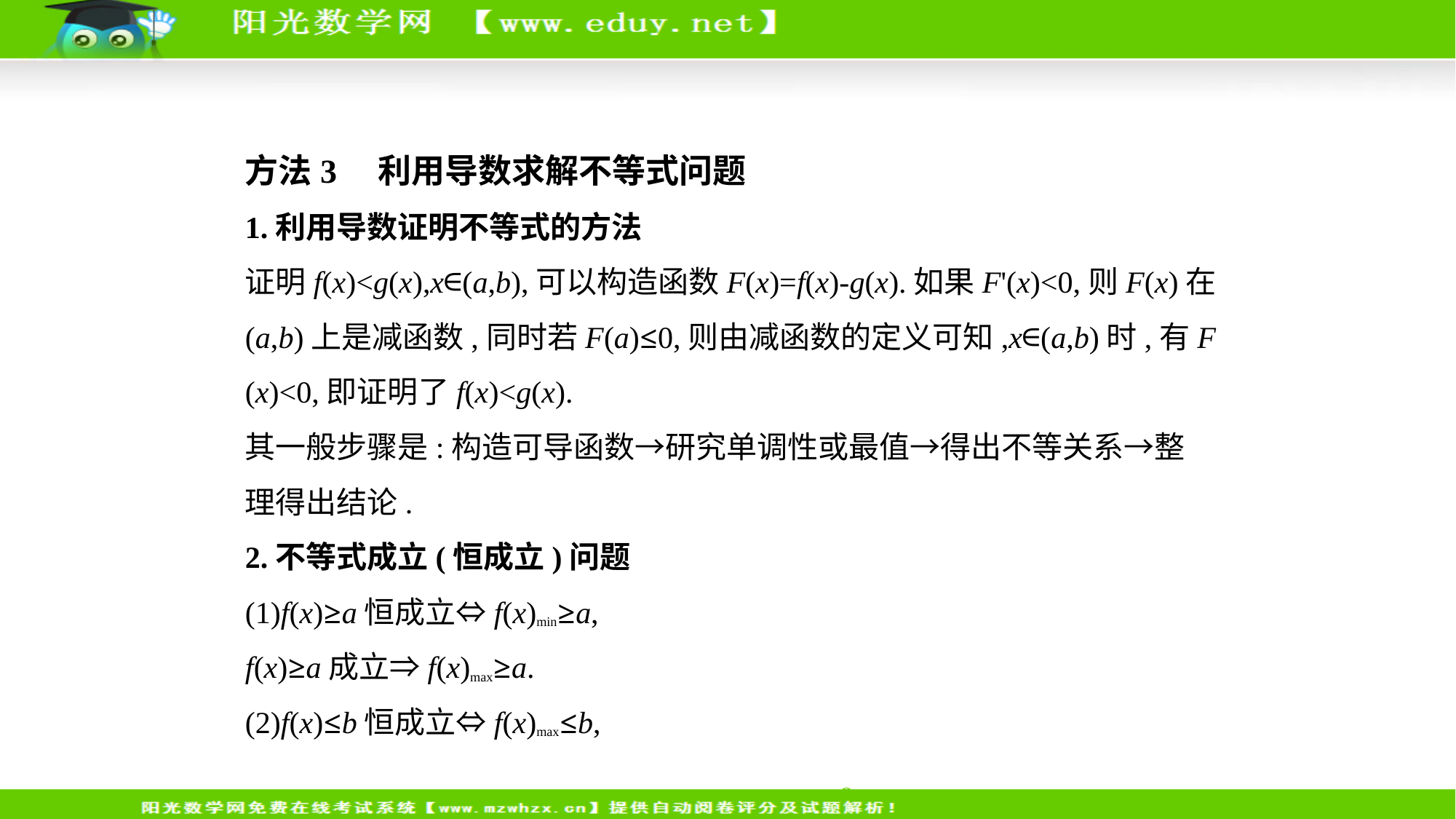

方法3    利用导数求解不等式问题
1.利用导数证明不等式的方法
证明f(x)<g(x),x∈(a,b),可以构造函数F(x)=f(x)-g(x).如果F'(x)<0,则F(x)在
(a,b)上是减函数,同时若F(a)≤0,则由减函数的定义可知,x∈(a,b)时,有F
(x)<0,即证明了f(x)<g(x).
其一般步骤是:构造可导函数→研究单调性或最值→得出不等关系→整
理得出结论.
2.不等式成立(恒成立)问题
(1)f(x)≥a恒成立⇔f(x)min≥a,
f(x)≥a成立⇒f(x)max≥a.
(2)f(x)≤b恒成立⇔f(x)max≤b,